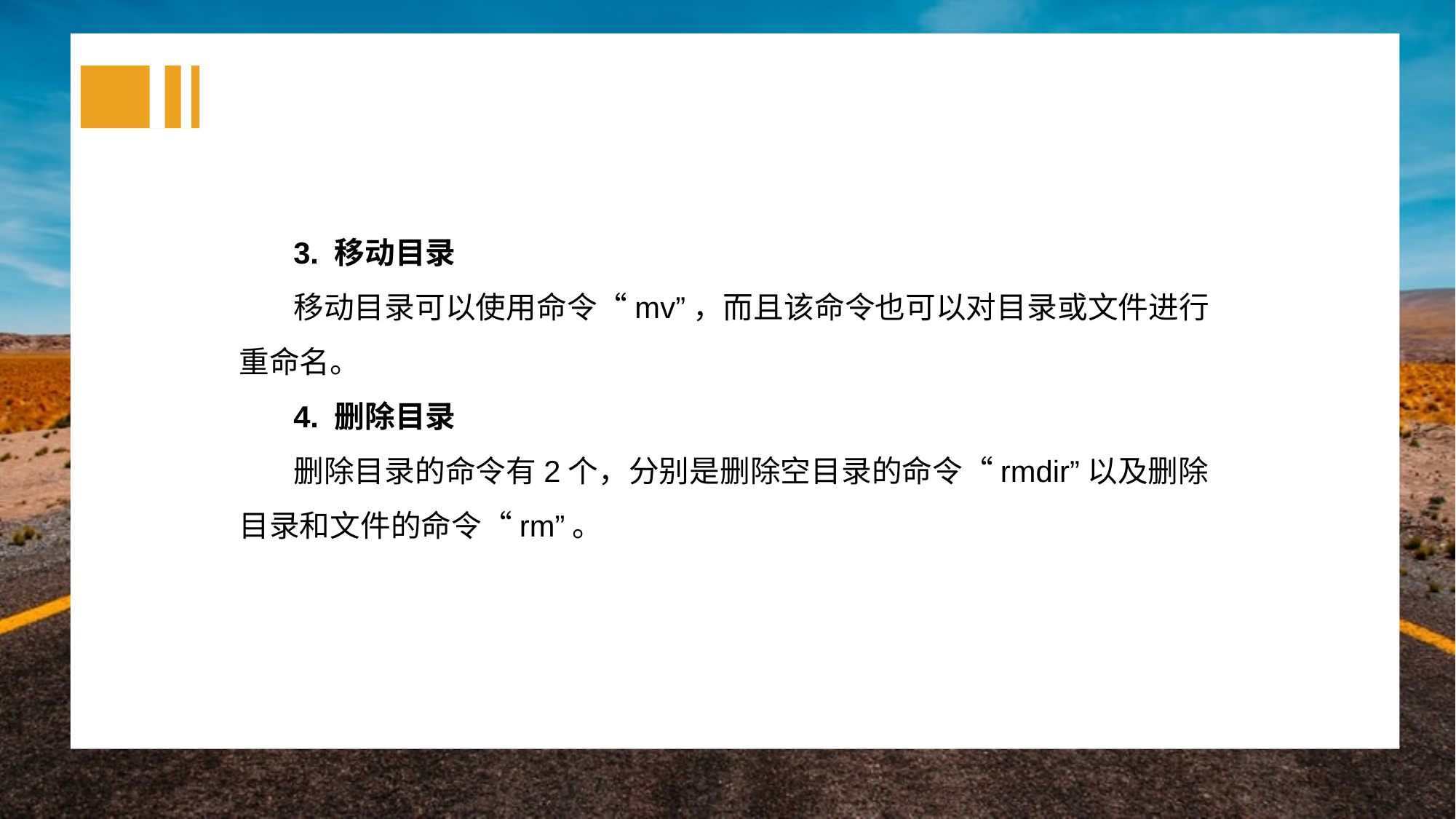

3. 移动目录
移动目录可以使用命令“mv”，而且该命令也可以对目录或文件进行重命名。
4. 删除目录
删除目录的命令有2个，分别是删除空目录的命令“rmdir”以及删除目录和文件的命令“rm”。